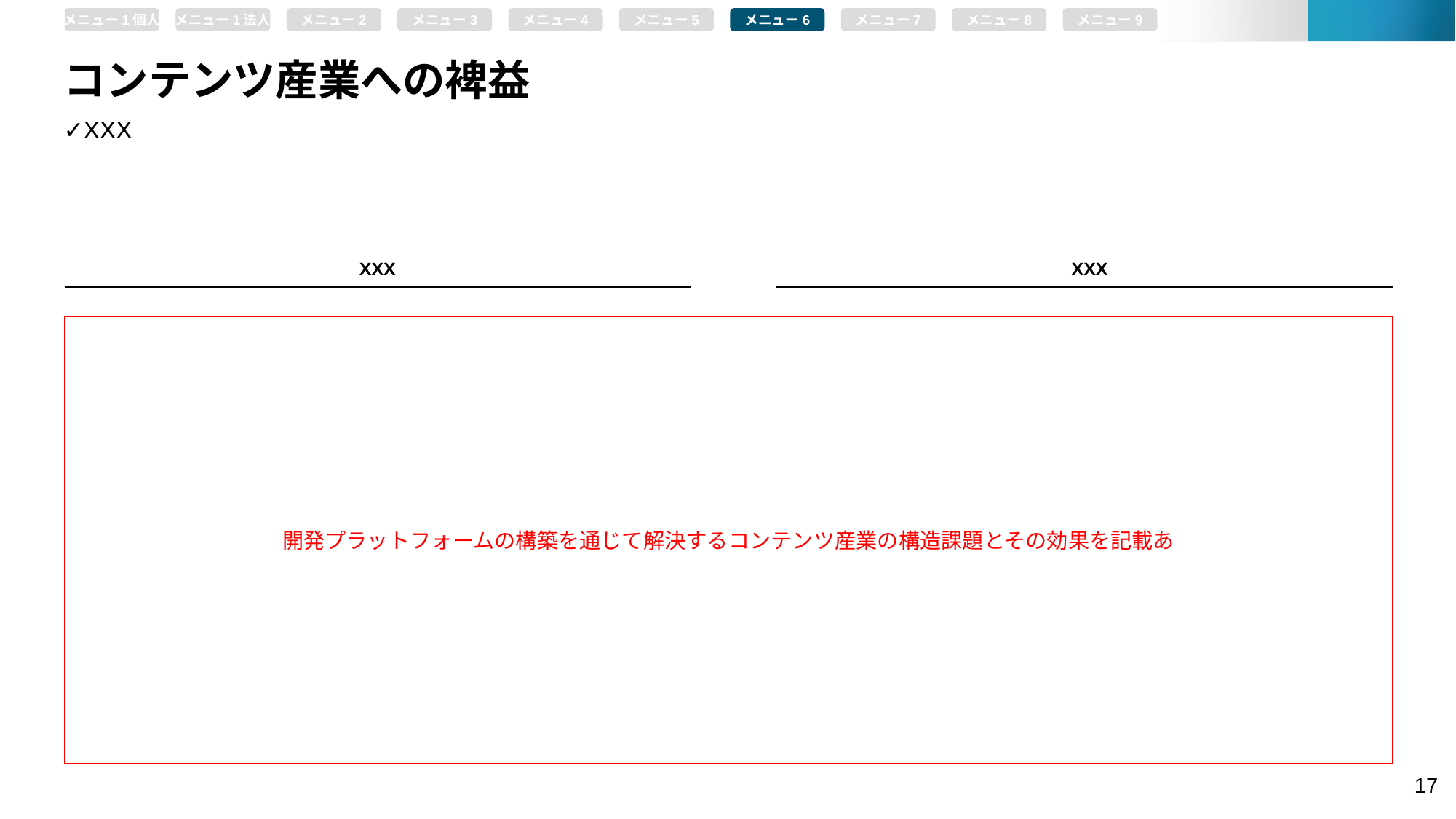

メニュー1個人
メニュー1法人
メニュー2
メニュー3
メニュー4
メニュー5
メニュー6
メニュー7
メニュー8
メニュー9
# コンテンツ産業への裨益
✓XXX
XXX
XXX
開発プラットフォームの構築を通じて解決するコンテンツ産業の構造課題とその効果を記載あ
17